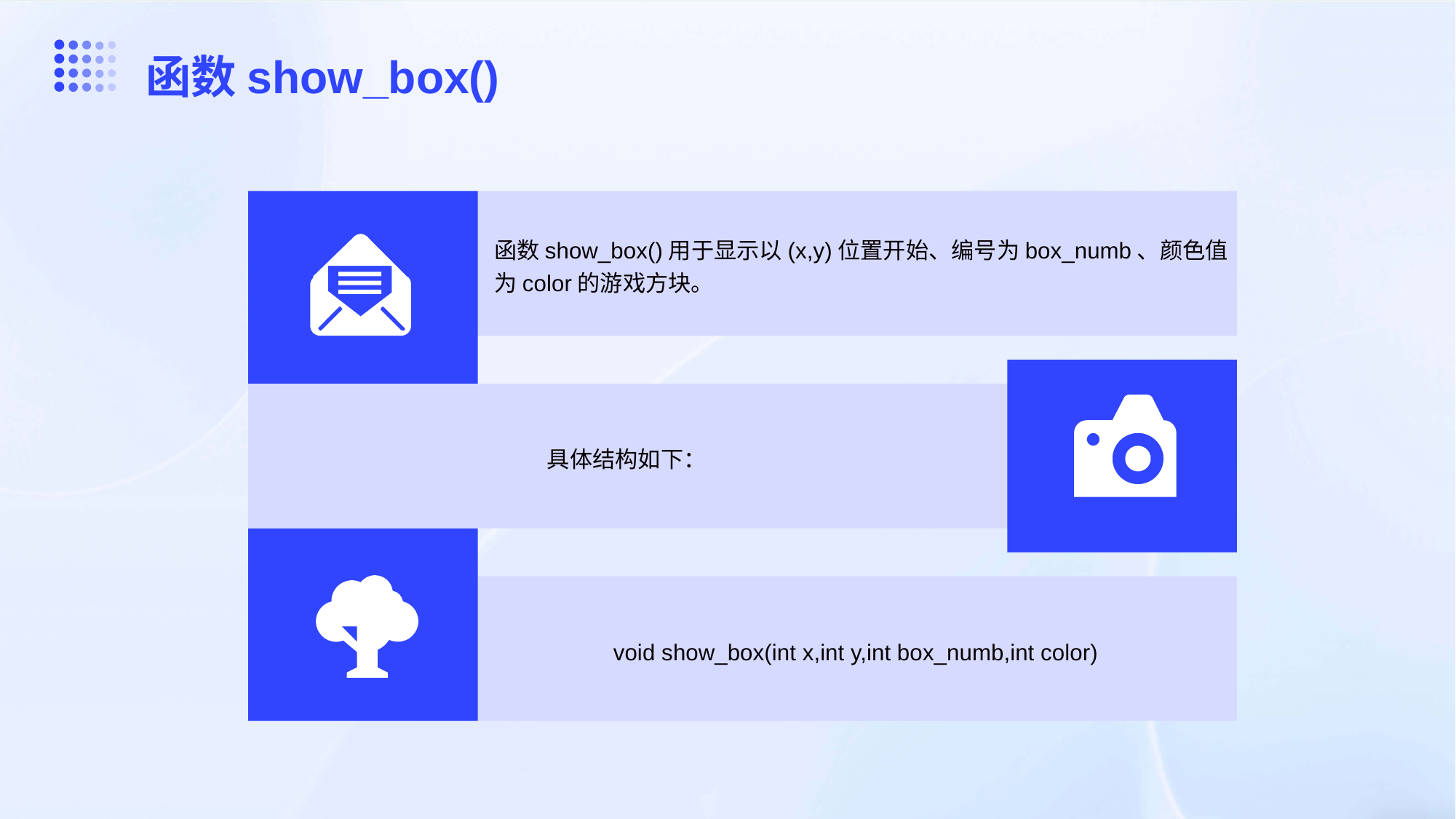

函数show_box()

函数show_box()用于显示以(x,y)位置开始、编号为box_numb、颜色值为color的游戏方块。

具体结构如下：

void show_box(int x,int y,int box_numb,int color)